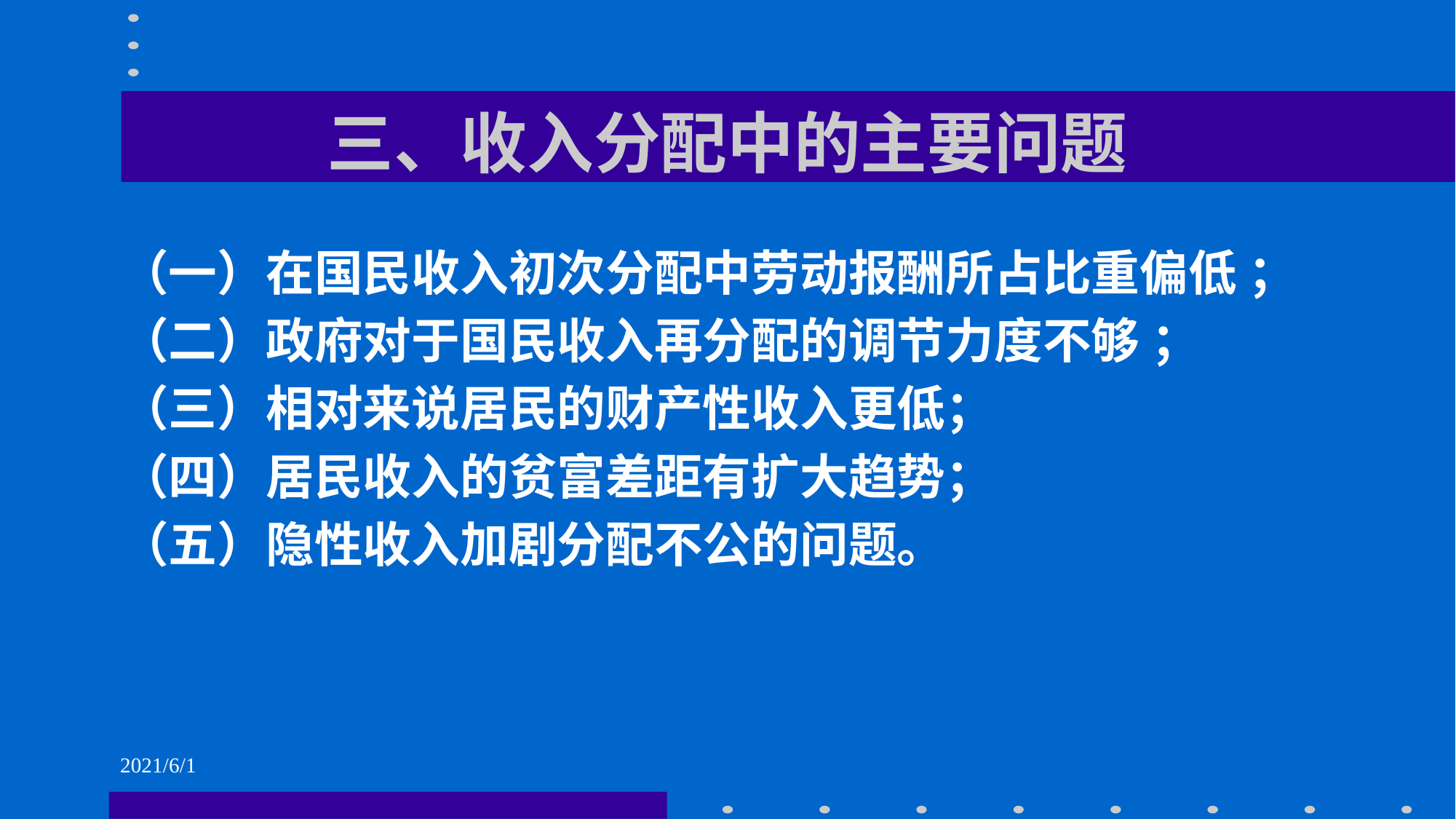

# 三、收入分配中的主要问题
（一）在国民收入初次分配中劳动报酬所占比重偏低 ；
（二）政府对于国民收入再分配的调节力度不够 ；
（三）相对来说居民的财产性收入更低；
（四）居民收入的贫富差距有扩大趋势；
（五）隐性收入加剧分配不公的问题。
2021/6/1